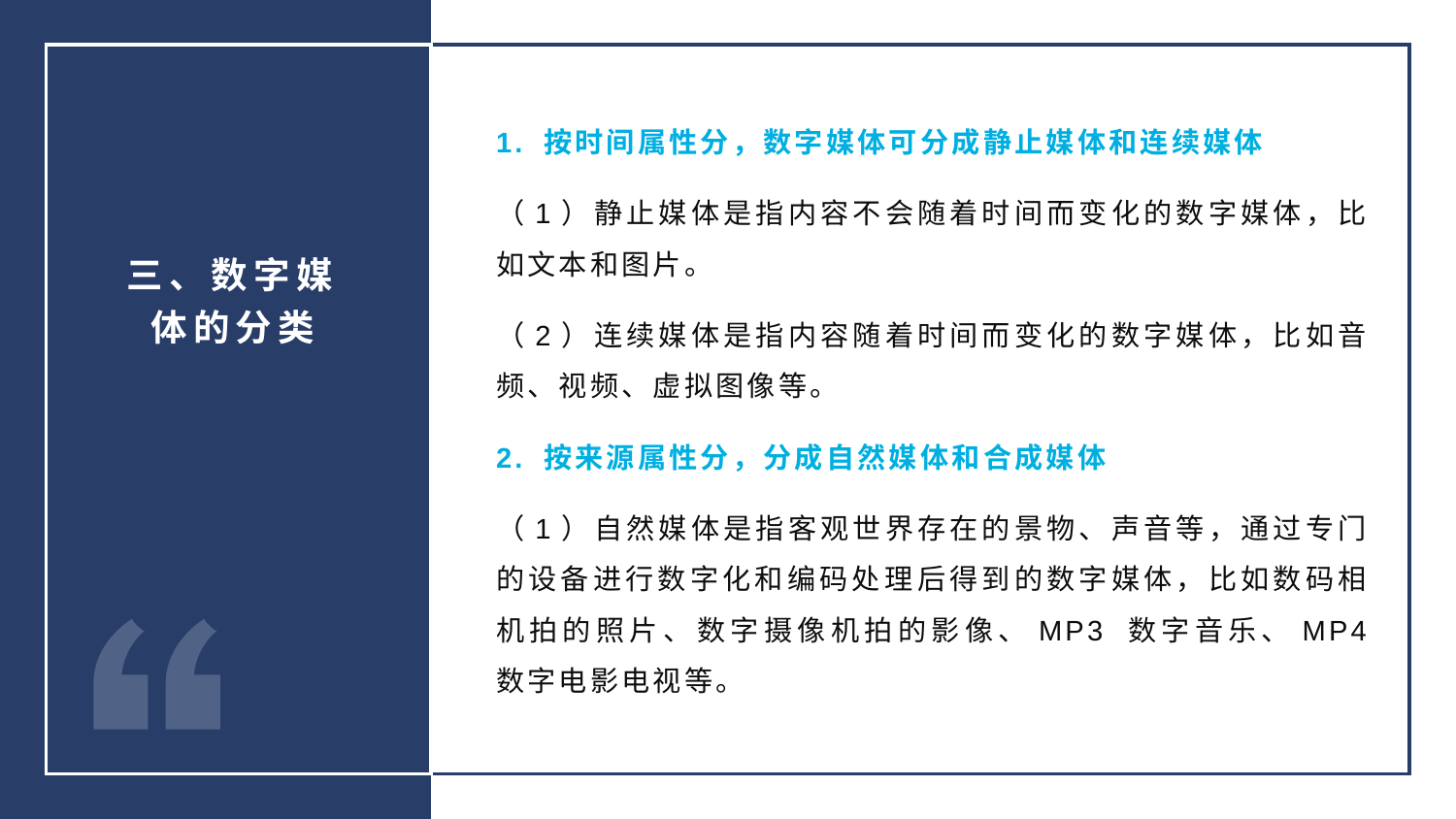

1. 按时间属性分，数字媒体可分成静止媒体和连续媒体
（1）静止媒体是指内容不会随着时间而变化的数字媒体，比如文本和图片。
（2）连续媒体是指内容随着时间而变化的数字媒体，比如音频、视频、虚拟图像等。
2. 按来源属性分，分成自然媒体和合成媒体
（1）自然媒体是指客观世界存在的景物、声音等，通过专门的设备进行数字化和编码处理后得到的数字媒体，比如数码相机拍的照片、数字摄像机拍的影像、MP3 数字音乐、MP4 数字电影电视等。
三、数字媒体的分类